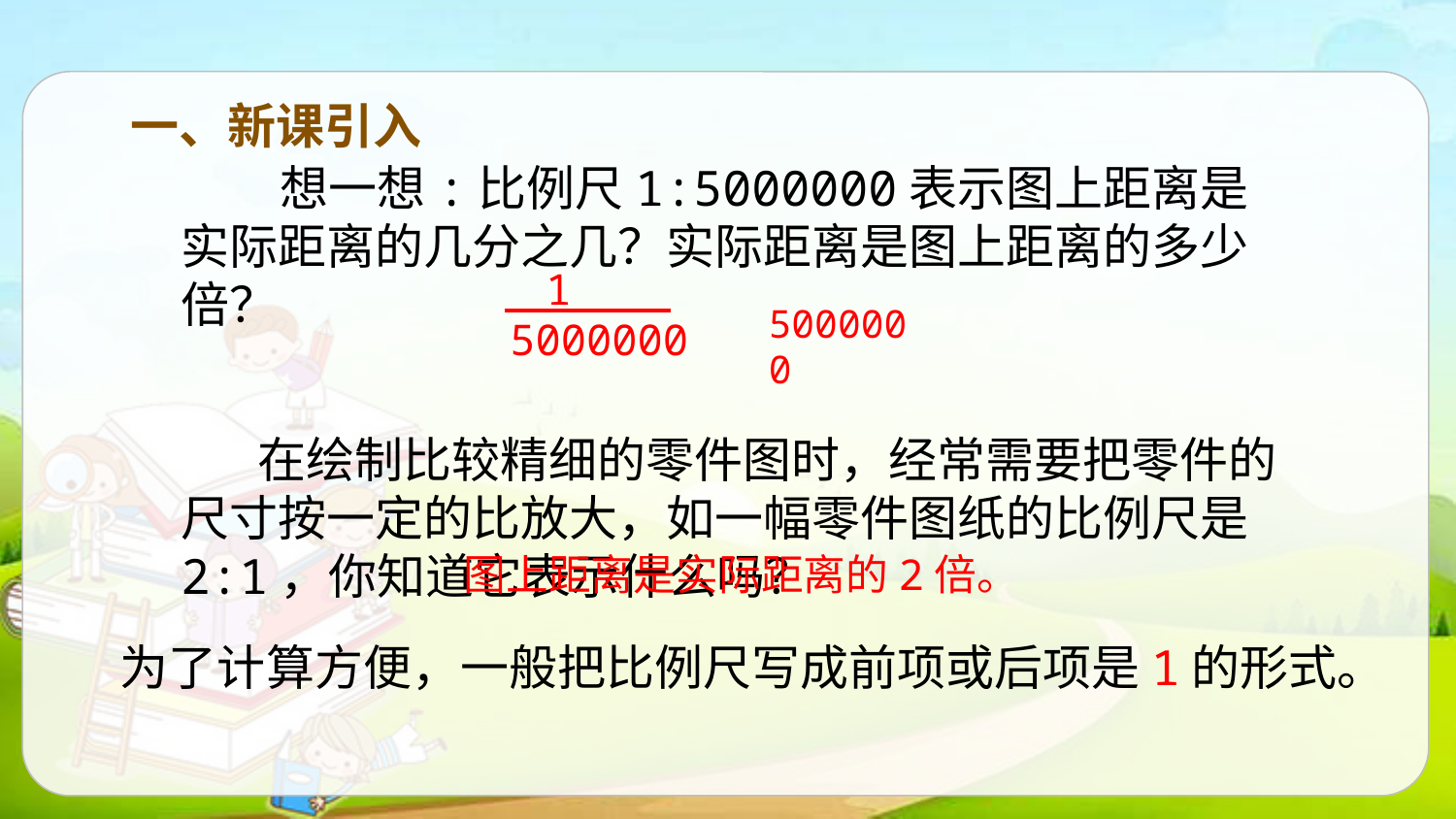

一、新课引入
        想一想:比例尺1:5000000表示图上距离是实际距离的几分之几？实际距离是图上距离的多少倍？

       在绘制比较精细的零件图时，经常需要把零件的尺寸按一定的比放大，如一幅零件图纸的比例尺是2:1，你知道它表示什么吗？
   1
5000000
5000000
图上距离是实际距离的2倍。
为了计算方便，一般把比例尺写成前项或后项是1的形式。